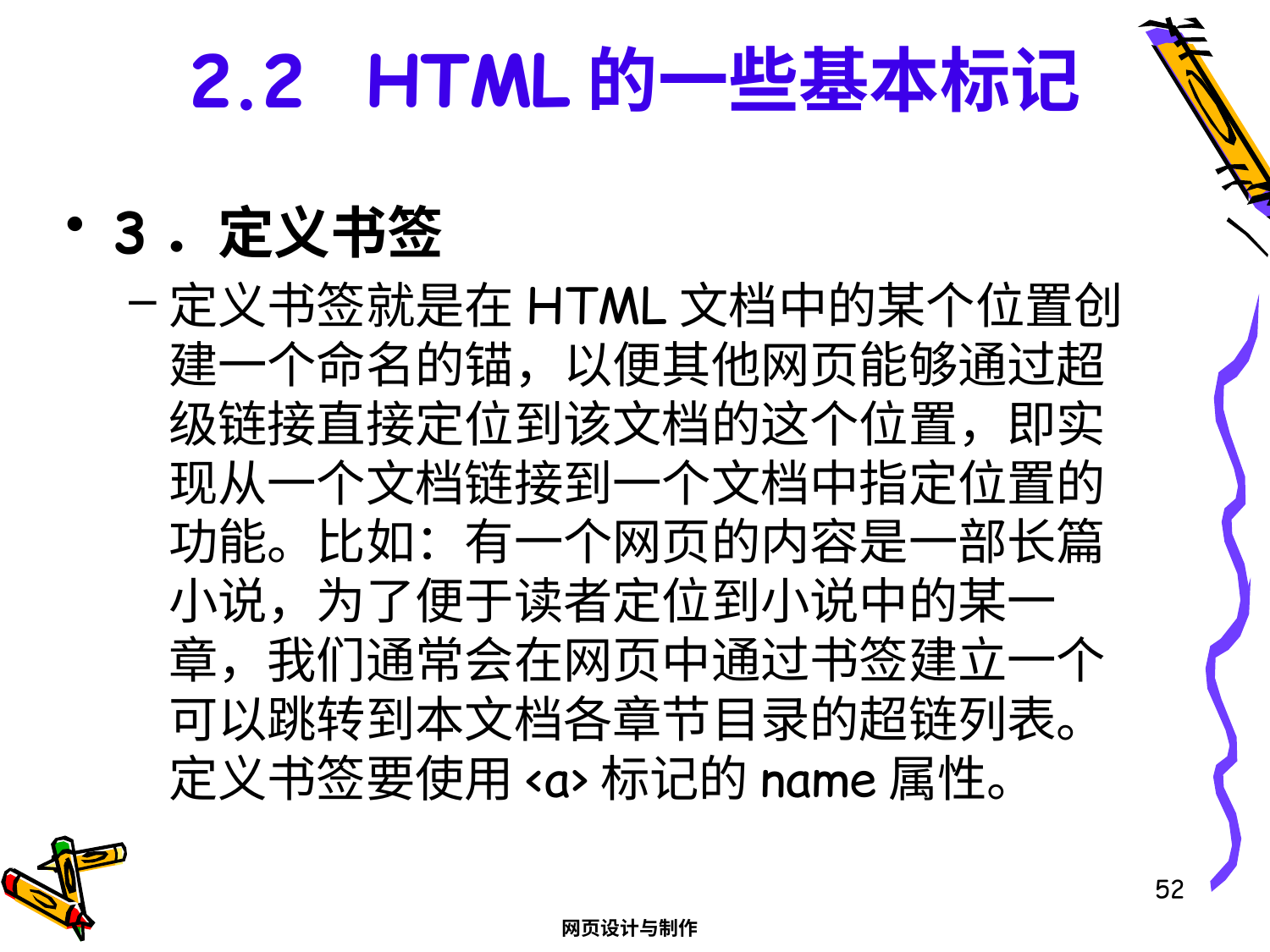

# 2.2  HTML的一些基本标记
3．定义书签
定义书签就是在HTML文档中的某个位置创建一个命名的锚，以便其他网页能够通过超级链接直接定位到该文档的这个位置，即实现从一个文档链接到一个文档中指定位置的功能。比如：有一个网页的内容是一部长篇小说，为了便于读者定位到小说中的某一章，我们通常会在网页中通过书签建立一个可以跳转到本文档各章节目录的超链列表。定义书签要使用<a>标记的name属性。
52
网页设计与制作